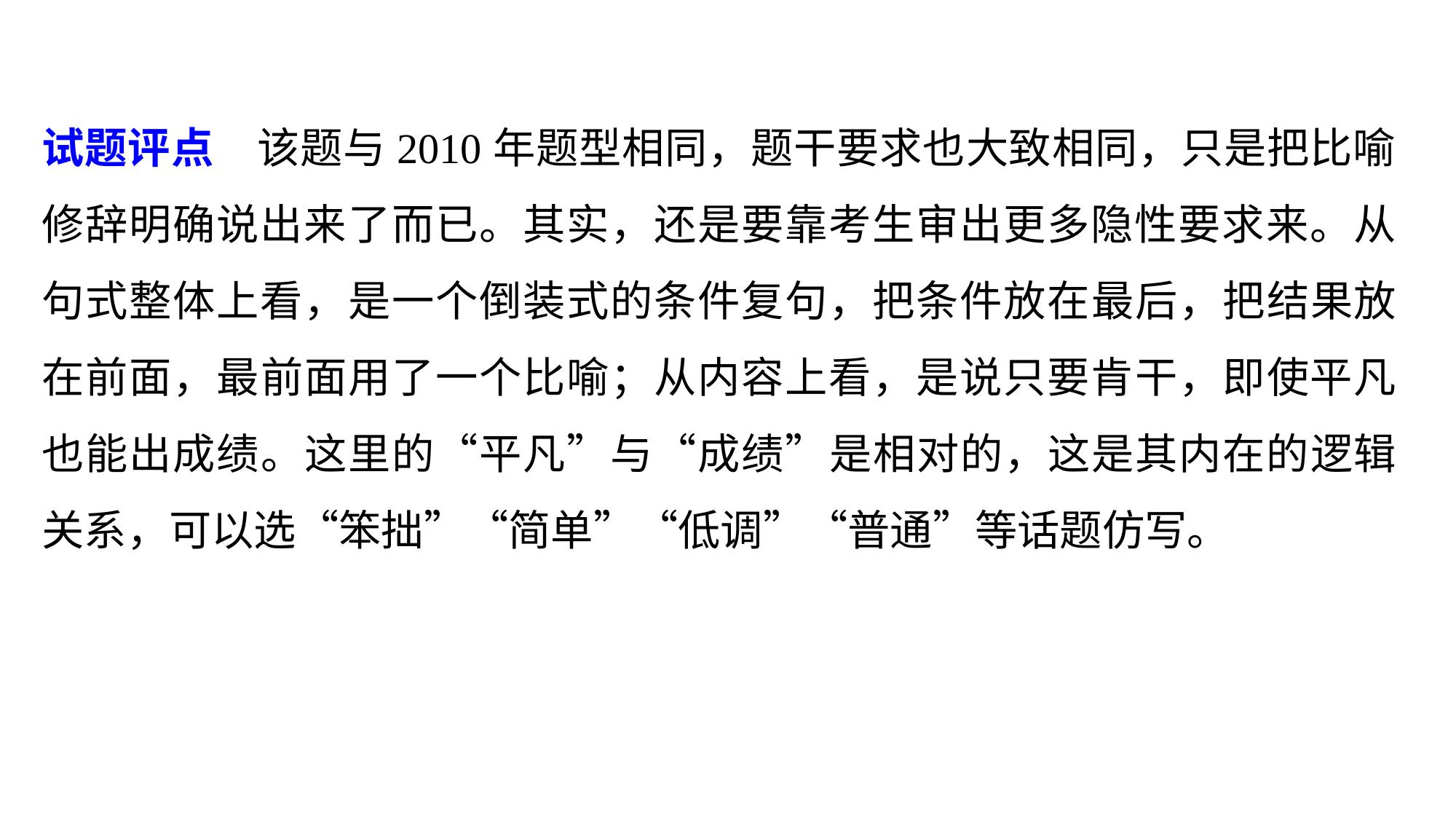

试题评点　该题与2010年题型相同，题干要求也大致相同，只是把比喻修辞明确说出来了而已。其实，还是要靠考生审出更多隐性要求来。从句式整体上看，是一个倒装式的条件复句，把条件放在最后，把结果放在前面，最前面用了一个比喻；从内容上看，是说只要肯干，即使平凡也能出成绩。这里的“平凡”与“成绩”是相对的，这是其内在的逻辑关系，可以选“笨拙”“简单”“低调”“普通”等话题仿写。